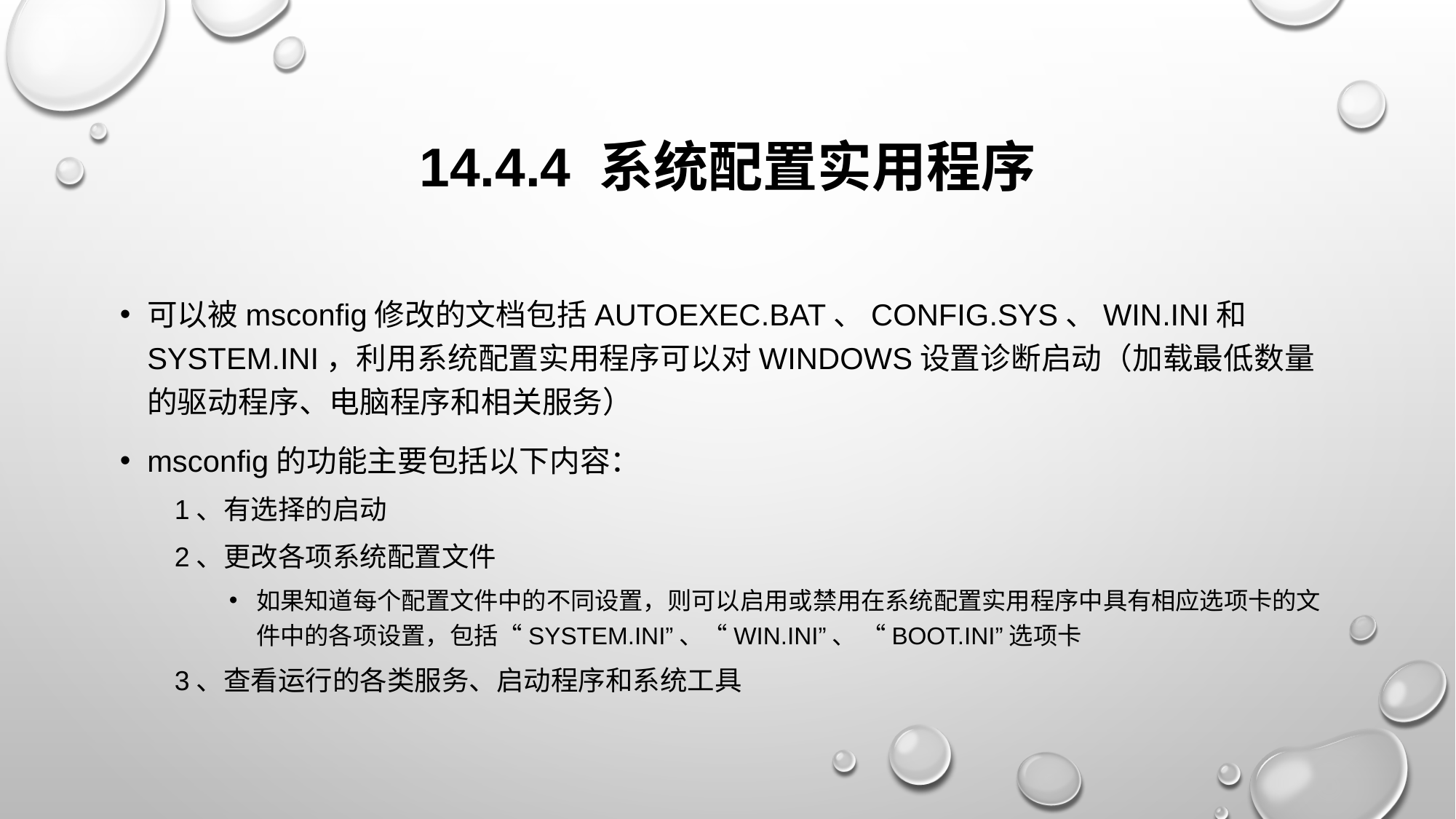

# 14.4.4 系统配置实用程序
可以被msconfig修改的文档包括AUTOEXEC.BAT、CONFIG.SYS、WIN.INI和SYSTEM.INI，利用系统配置实用程序可以对Windows设置诊断启动（加载最低数量的驱动程序、电脑程序和相关服务）
msconfig的功能主要包括以下内容：
1、有选择的启动
2、更改各项系统配置文件
如果知道每个配置文件中的不同设置，则可以启用或禁用在系统配置实用程序中具有相应选项卡的文件中的各项设置，包括“SYSTEM.INI”、“WIN.INI”、 “BOOT.INI”选项卡
3、查看运行的各类服务、启动程序和系统工具